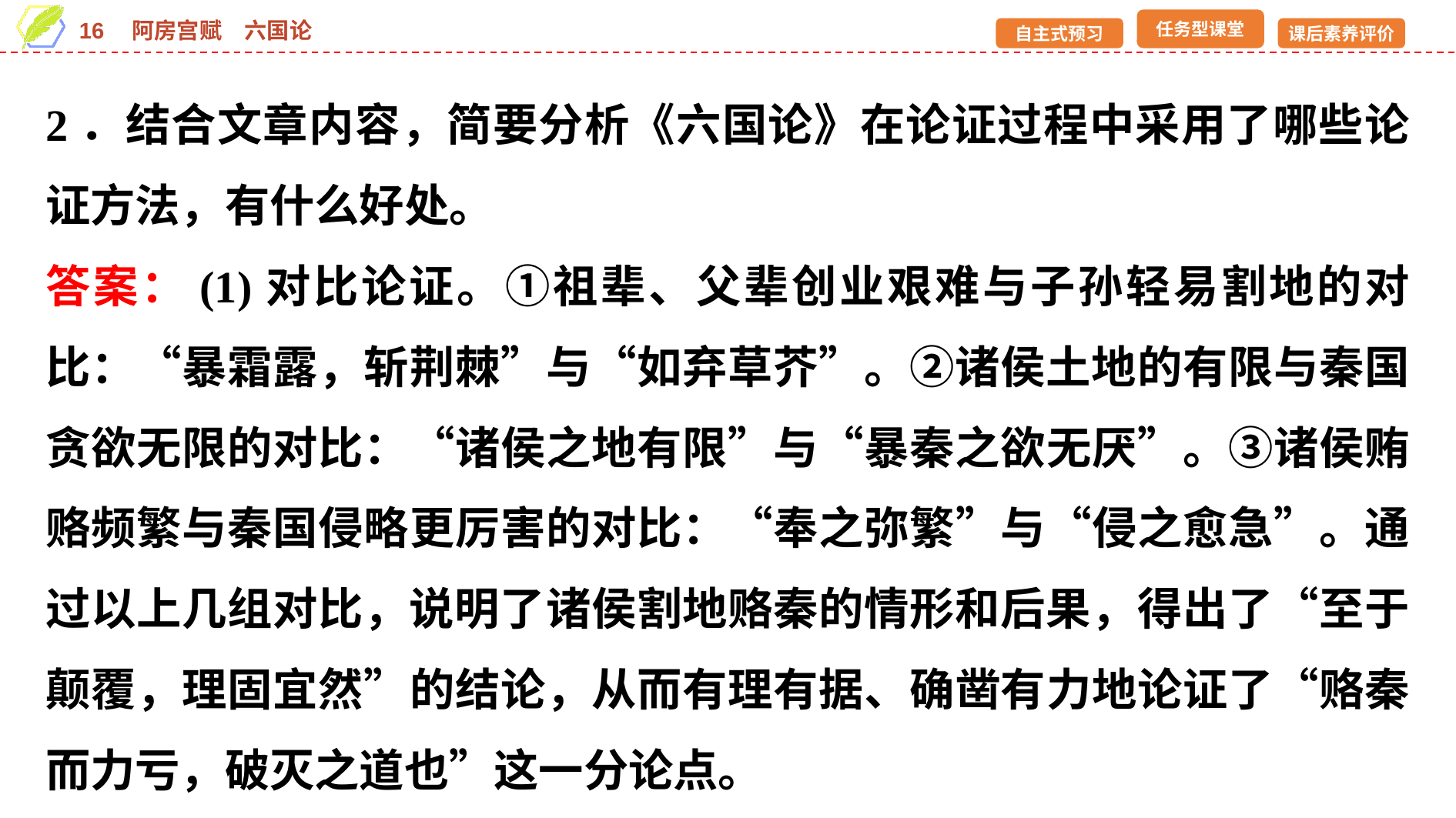

2．结合文章内容，简要分析《六国论》在论证过程中采用了哪些论证方法，有什么好处。
答案：(1)对比论证。①祖辈、父辈创业艰难与子孙轻易割地的对比：“暴霜露，斩荆棘”与“如弃草芥”。②诸侯土地的有限与秦国贪欲无限的对比：“诸侯之地有限”与“暴秦之欲无厌”。③诸侯贿赂频繁与秦国侵略更厉害的对比：“奉之弥繁”与“侵之愈急”。通过以上几组对比，说明了诸侯割地赂秦的情形和后果，得出了“至于颠覆，理固宜然”的结论，从而有理有据、确凿有力地论证了“赂秦而力亏，破灭之道也”这一分论点。